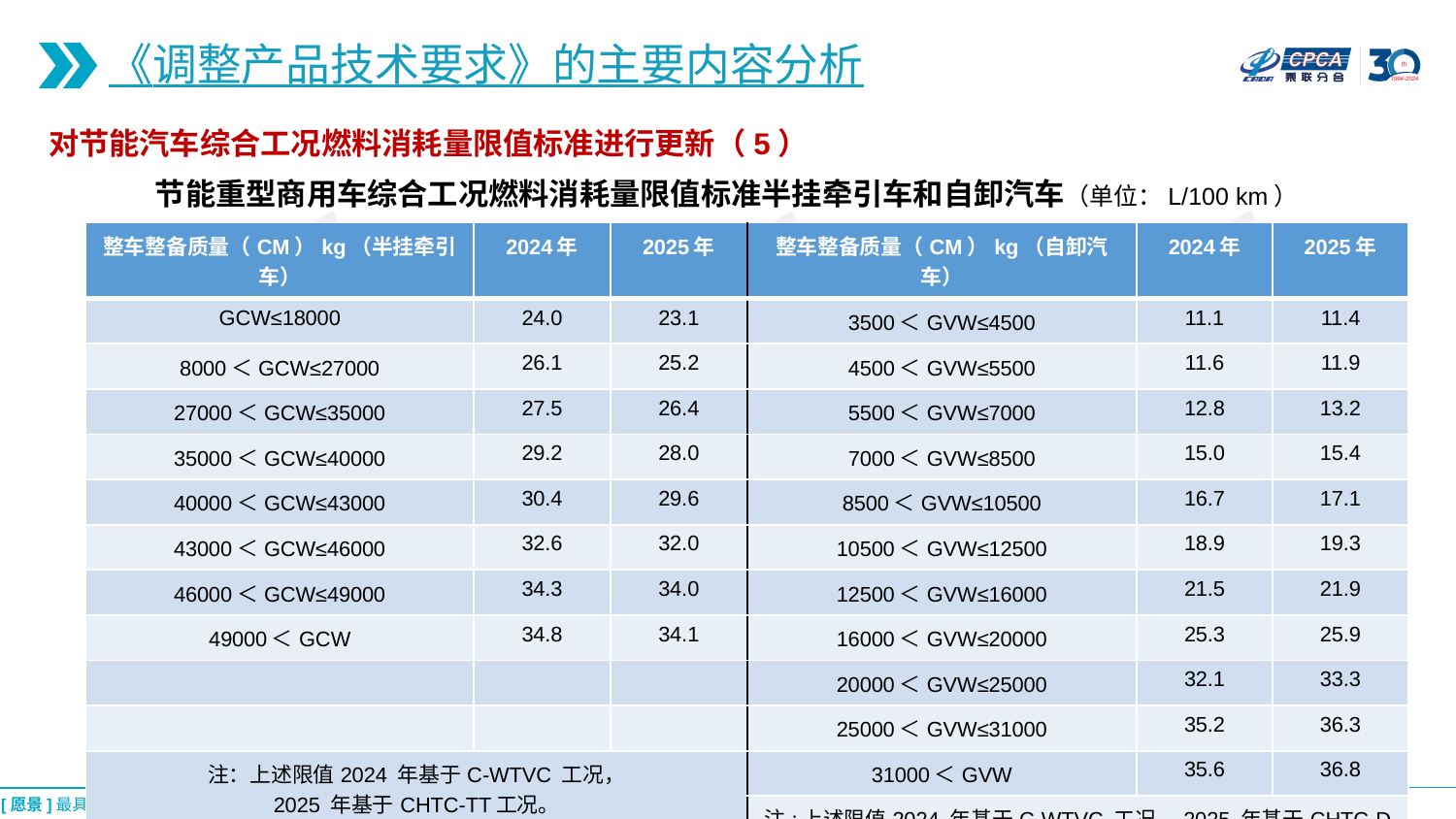

《调整产品技术要求》的主要内容分析
对节能汽车综合工况燃料消耗量限值标准进行更新（5）
节能重型商用车综合工况燃料消耗量限值标准半挂牵引车和自卸汽车（单位：L/100 km）
| 整车整备质量（CM）kg（半挂牵引车） | 2024年 | 2025年 | 整车整备质量（CM）kg（自卸汽车） | 2024年 | 2025年 |
| --- | --- | --- | --- | --- | --- |
| GCW≤18000 | 24.0 | 23.1 | 3500＜GVW≤4500 | 11.1 | 11.4 |
| 8000＜GCW≤27000 | 26.1 | 25.2 | 4500＜GVW≤5500 | 11.6 | 11.9 |
| 27000＜GCW≤35000 | 27.5 | 26.4 | 5500＜GVW≤7000 | 12.8 | 13.2 |
| 35000＜GCW≤40000 | 29.2 | 28.0 | 7000＜GVW≤8500 | 15.0 | 15.4 |
| 40000＜GCW≤43000 | 30.4 | 29.6 | 8500＜GVW≤10500 | 16.7 | 17.1 |
| 43000＜GCW≤46000 | 32.6 | 32.0 | 10500＜GVW≤12500 | 18.9 | 19.3 |
| 46000＜GCW≤49000 | 34.3 | 34.0 | 12500＜GVW≤16000 | 21.5 | 21.9 |
| 49000＜GCW | 34.8 | 34.1 | 16000＜GVW≤20000 | 25.3 | 25.9 |
|  |  |  | 20000＜GVW≤25000 | 32.1 | 33.3 |
|  |  |  | 25000＜GVW≤31000 | 35.2 | 36.3 |
| 注：上述限值2024 年基于C-WTVC 工况， 2025 年基于CHTC-TT工况。 |  |  | 31000＜GVW | 35.6 | 36.8 |
|  |  |  | 注:上述限值2024 年基于C-WTVC 工况，2025 年基于CHTC-D 工况。 |  |  |